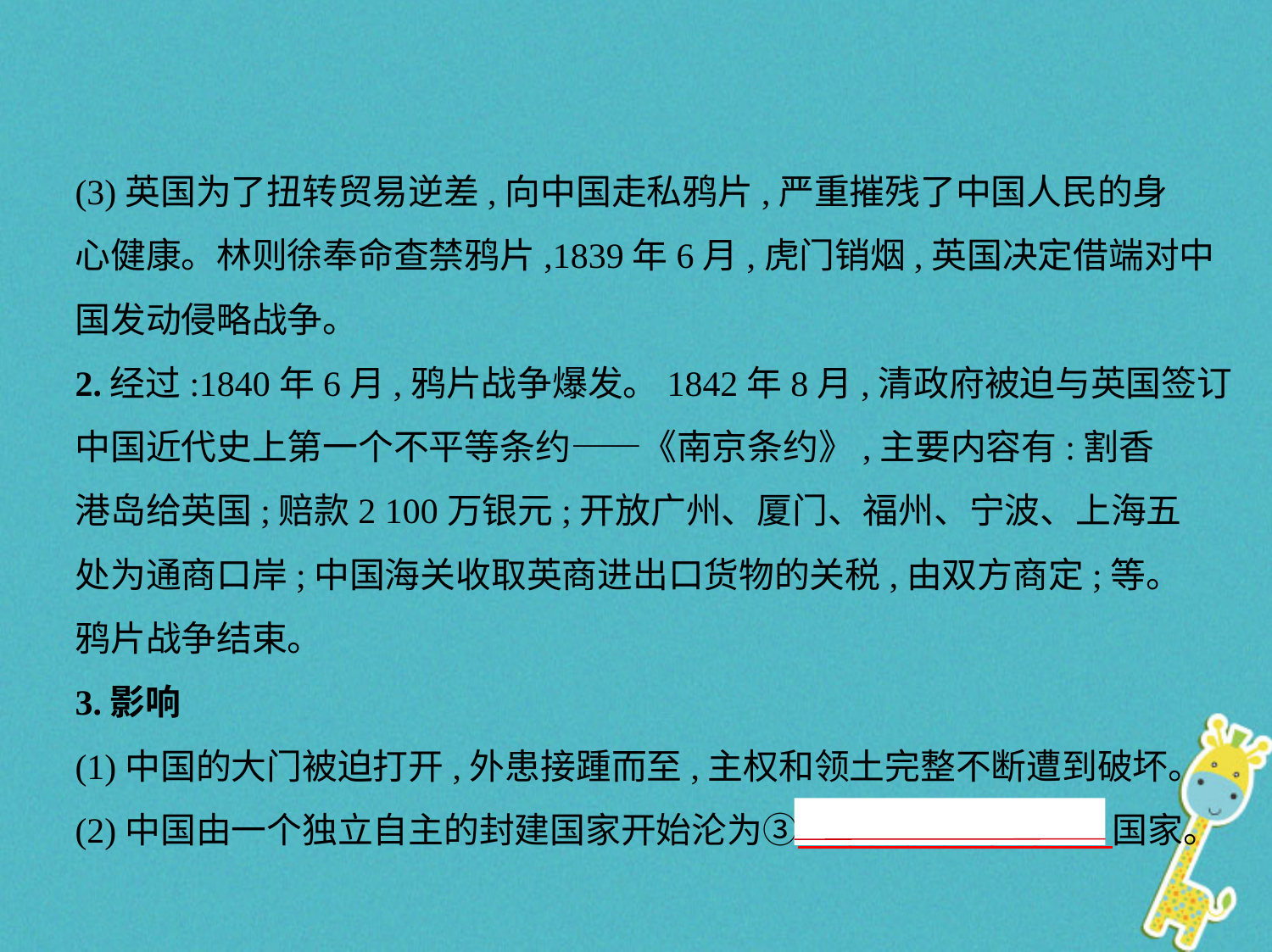

(3)英国为了扭转贸易逆差,向中国走私鸦片,严重摧残了中国人民的身
心健康。林则徐奉命查禁鸦片,1839年6月,虎门销烟,英国决定借端对中
国发动侵略战争。
2.经过:1840年6月,鸦片战争爆发。1842年8月,清政府被迫与英国签订
中国近代史上第一个不平等条约——《南京条约》,主要内容有:割香
港岛给英国;赔款2 100万银元;开放广州、厦门、福州、宁波、上海五
处为通商口岸;中国海关收取英商进出口货物的关税,由双方商定;等。
鸦片战争结束。
3.影响
(1)中国的大门被迫打开,外患接踵而至,主权和领土完整不断遭到破坏。
(2)中国由一个独立自主的封建国家开始沦为③　半殖民地半封建    国家。